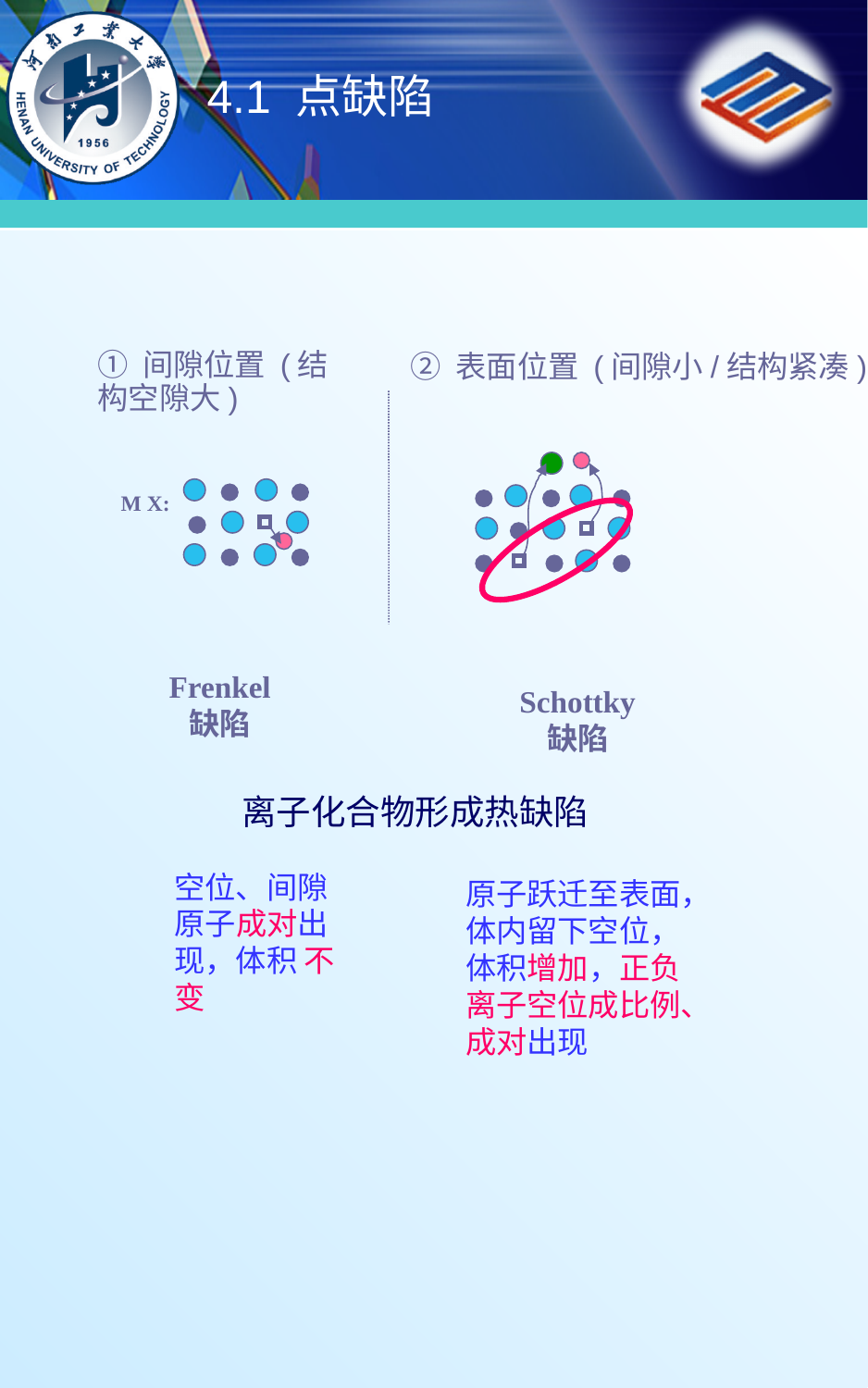

# 4.1 点缺陷
② 表面位置 (间隙小/结构紧凑)
① 间隙位置 (结构空隙大)

M X:

Frenkel 缺陷
Schottky 缺陷
离子化合物形成热缺陷
空位、间隙原子成对出现，体积 不变
原子跃迁至表面，体内留下空位，体积增加，正负离子空位成比例、成对出现